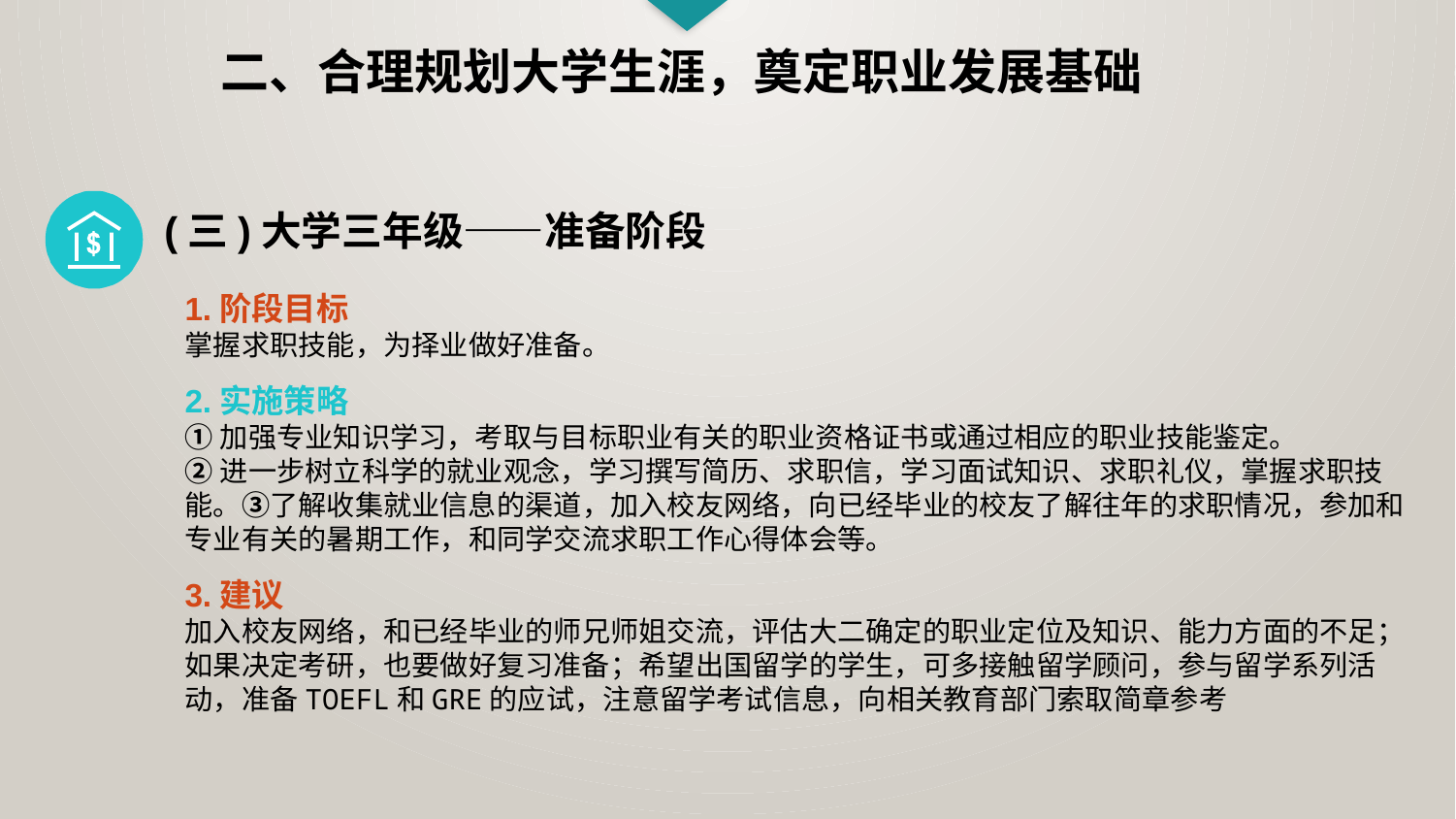

二、合理规划大学生涯，奠定职业发展基础

(三)大学三年级——准备阶段

1.阶段目标
掌握求职技能，为择业做好准备。
2.实施策略
①加强专业知识学习，考取与目标职业有关的职业资格证书或通过相应的职业技能鉴定。
②进一步树立科学的就业观念，学习撰写简历、求职信，学习面试知识、求职礼仪，掌握求职技能。③了解收集就业信息的渠道，加入校友网络，向已经毕业的校友了解往年的求职情况，参加和专业有关的暑期工作，和同学交流求职工作心得体会等。
3.建议
加入校友网络，和已经毕业的师兄师姐交流，评估大二确定的职业定位及知识、能力方面的不足；如果决定考研，也要做好复习准备；希望出国留学的学生，可多接触留学顾问，参与留学系列活动，准备TOEFL和GRE的应试，注意留学考试信息，向相关教育部门索取简章参考
96